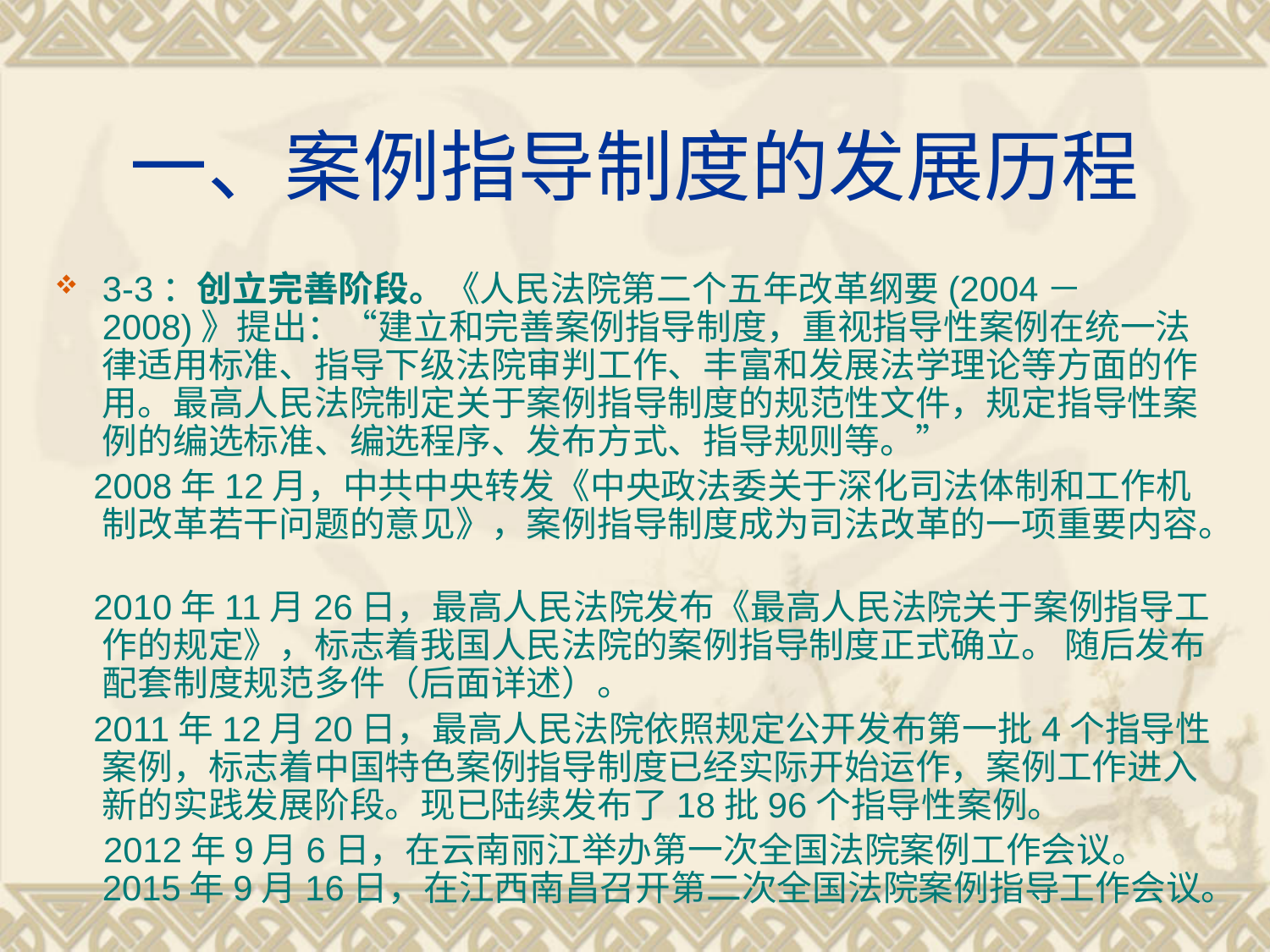

# 一、案例指导制度的发展历程
3-3：创立完善阶段。《人民法院第二个五年改革纲要(2004－2008)》提出：“建立和完善案例指导制度，重视指导性案例在统一法律适用标准、指导下级法院审判工作、丰富和发展法学理论等方面的作用。最高人民法院制定关于案例指导制度的规范性文件，规定指导性案例的编选标准、编选程序、发布方式、指导规则等。”
    2008年12月，中共中央转发《中央政法委关于深化司法体制和工作机制改革若干问题的意见》，案例指导制度成为司法改革的一项重要内容。
    2010年11月26日，最高人民法院发布《最高人民法院关于案例指导工作的规定》，标志着我国人民法院的案例指导制度正式确立。 随后发布配套制度规范多件（后面详述）。
    2011年12月20日，最高人民法院依照规定公开发布第一批4个指导性案例，标志着中国特色案例指导制度已经实际开始运作，案例工作进入新的实践发展阶段。现已陆续发布了18批96个指导性案例。
     2012年9月6日，在云南丽江举办第一次全国法院案例工作会议。 2015年9月16日，在江西南昌召开第二次全国法院案例指导工作会议。